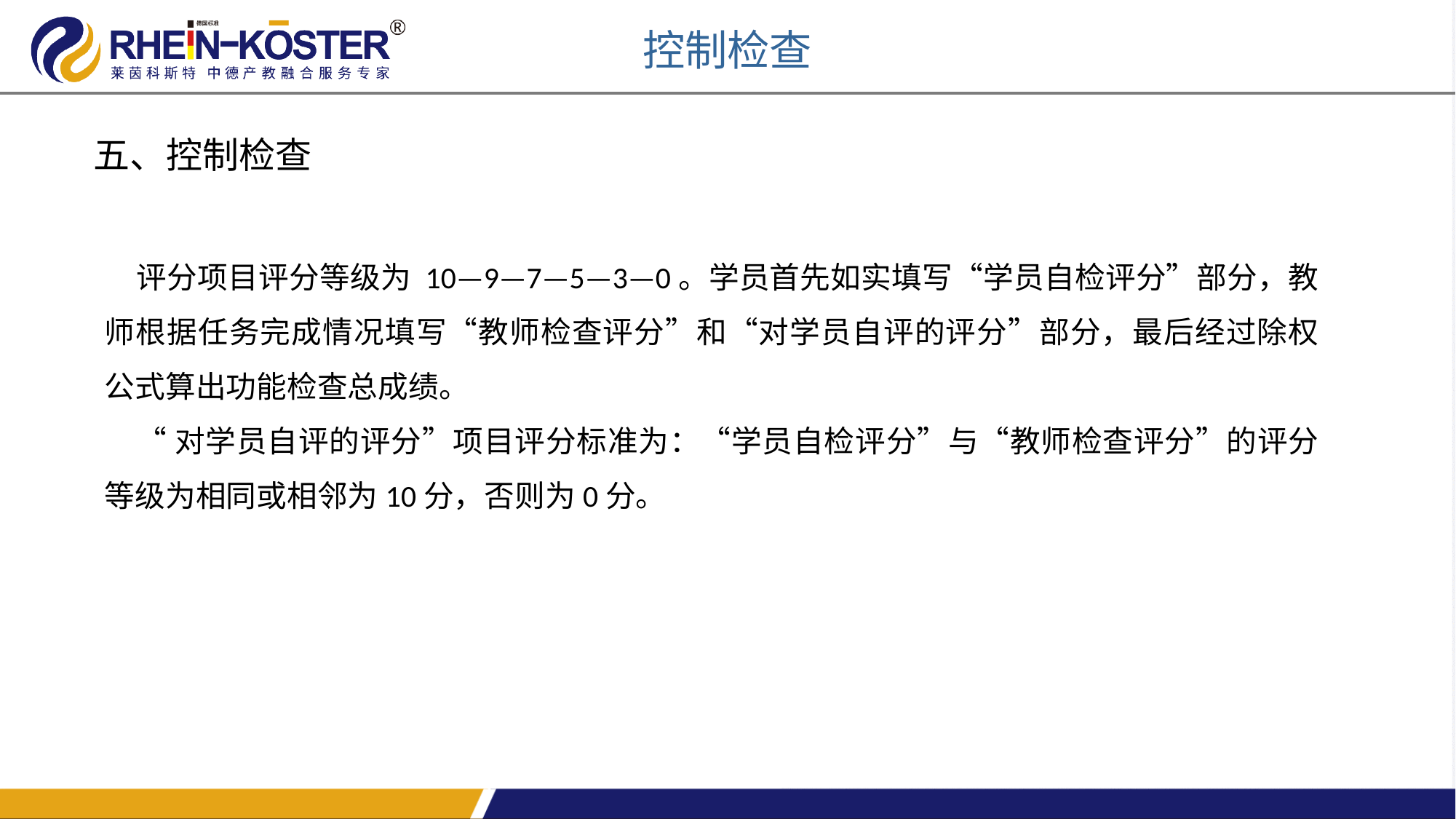

控制检查
五、控制检查
评分项目评分等级为 10—9—7—5—3—0。学员首先如实填写“学员自检评分”部分，教师根据任务完成情况填写“教师检查评分”和“对学员自评的评分”部分，最后经过除权公式算出功能检查总成绩。
“对学员自评的评分”项目评分标准为：“学员自检评分”与“教师检查评分”的评分等级为相同或相邻为10分，否则为0分。